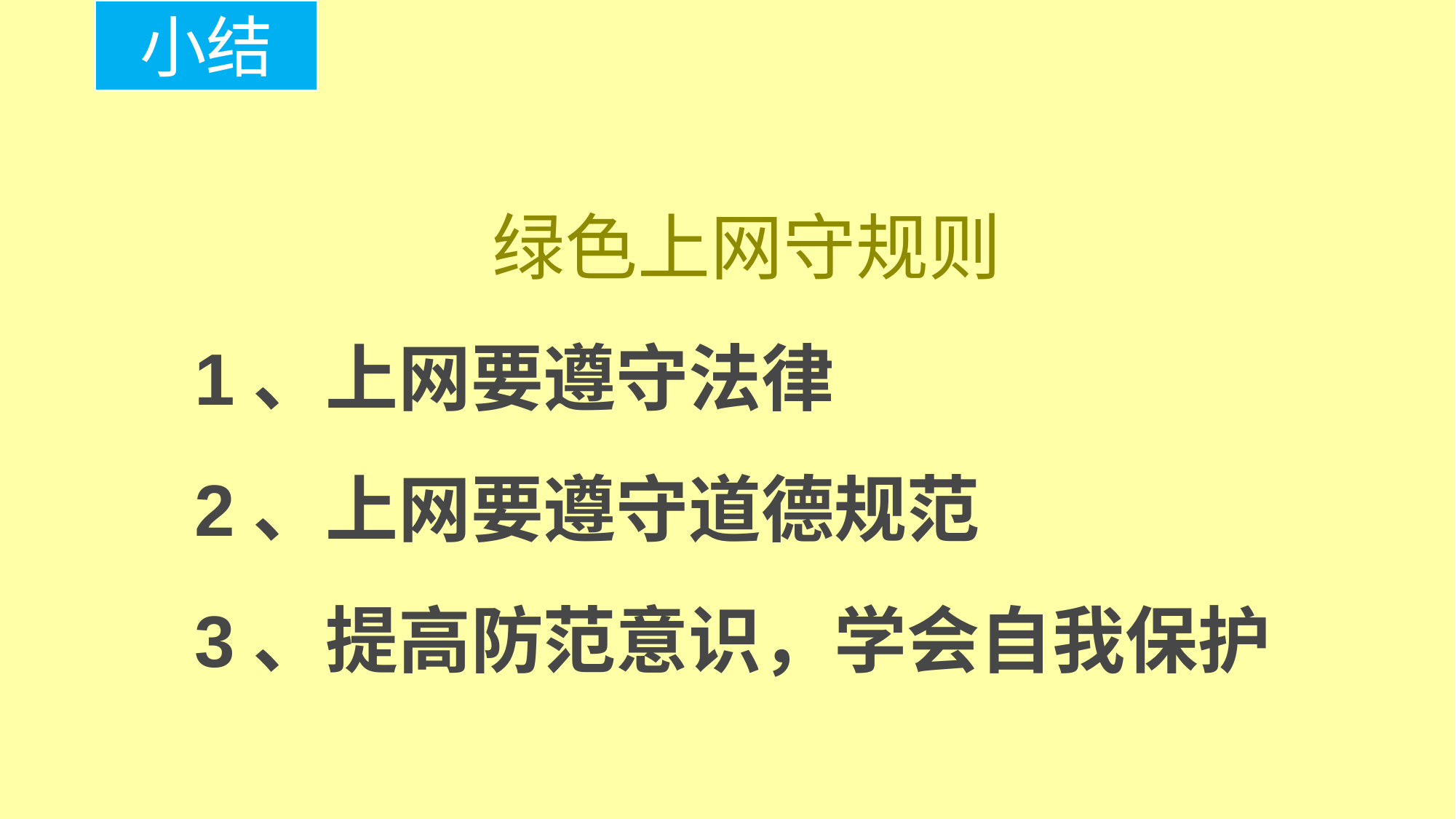

小结
绿色上网守规则
1、上网要遵守法律
2、上网要遵守道德规范
3、提高防范意识，学会自我保护